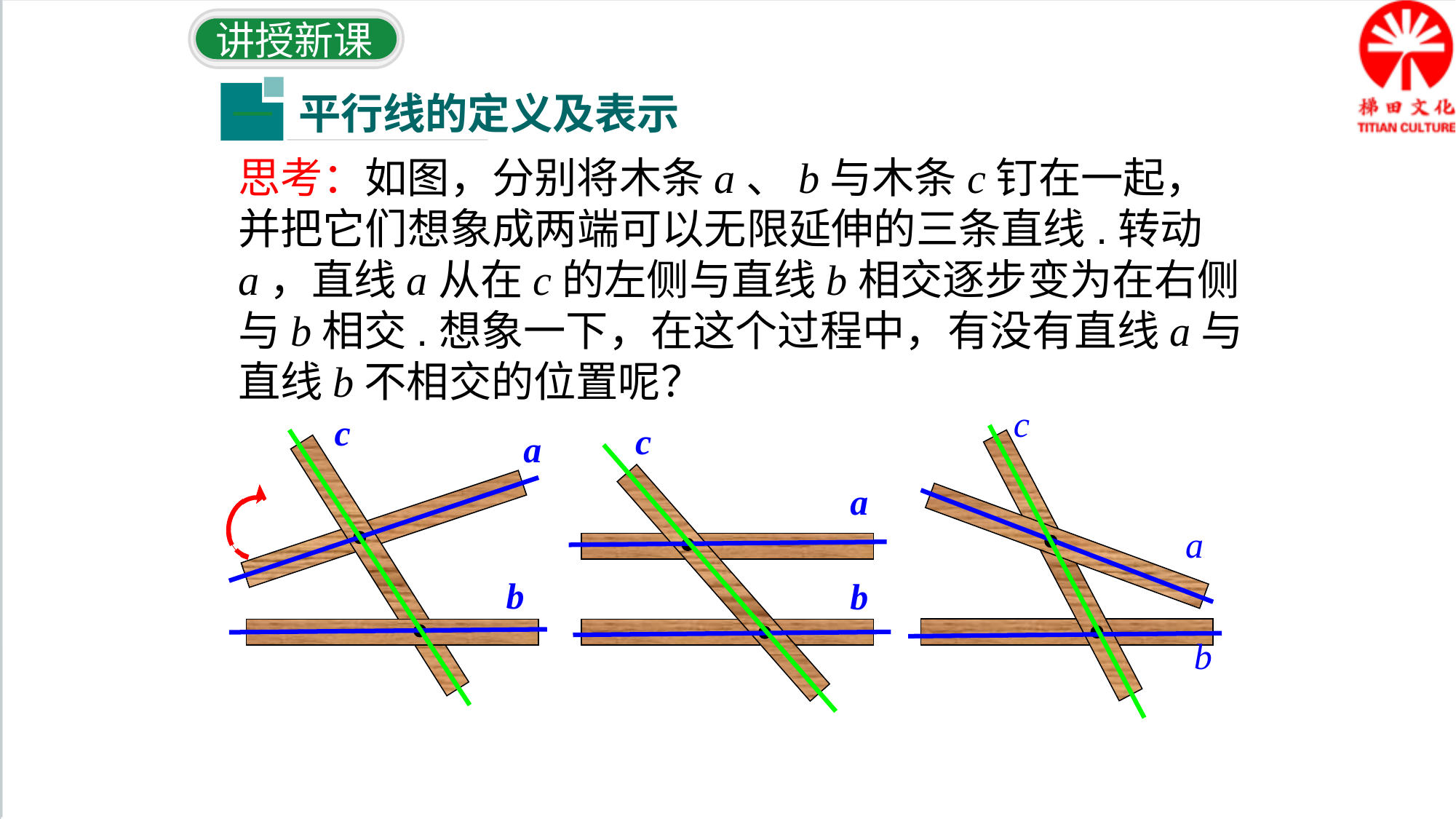

讲授新课

平行线的定义及表示
一

思考：如图，分别将木条a、b与木条c钉在一起，并把它们想象成两端可以无限延伸的三条直线.转动a，直线a从在c的左侧与直线b相交逐步变为在右侧与b相交.想象一下，在这个过程中，有没有直线a与直线b不相交的位置呢？
c

a
b
c
a

b

c

a

b